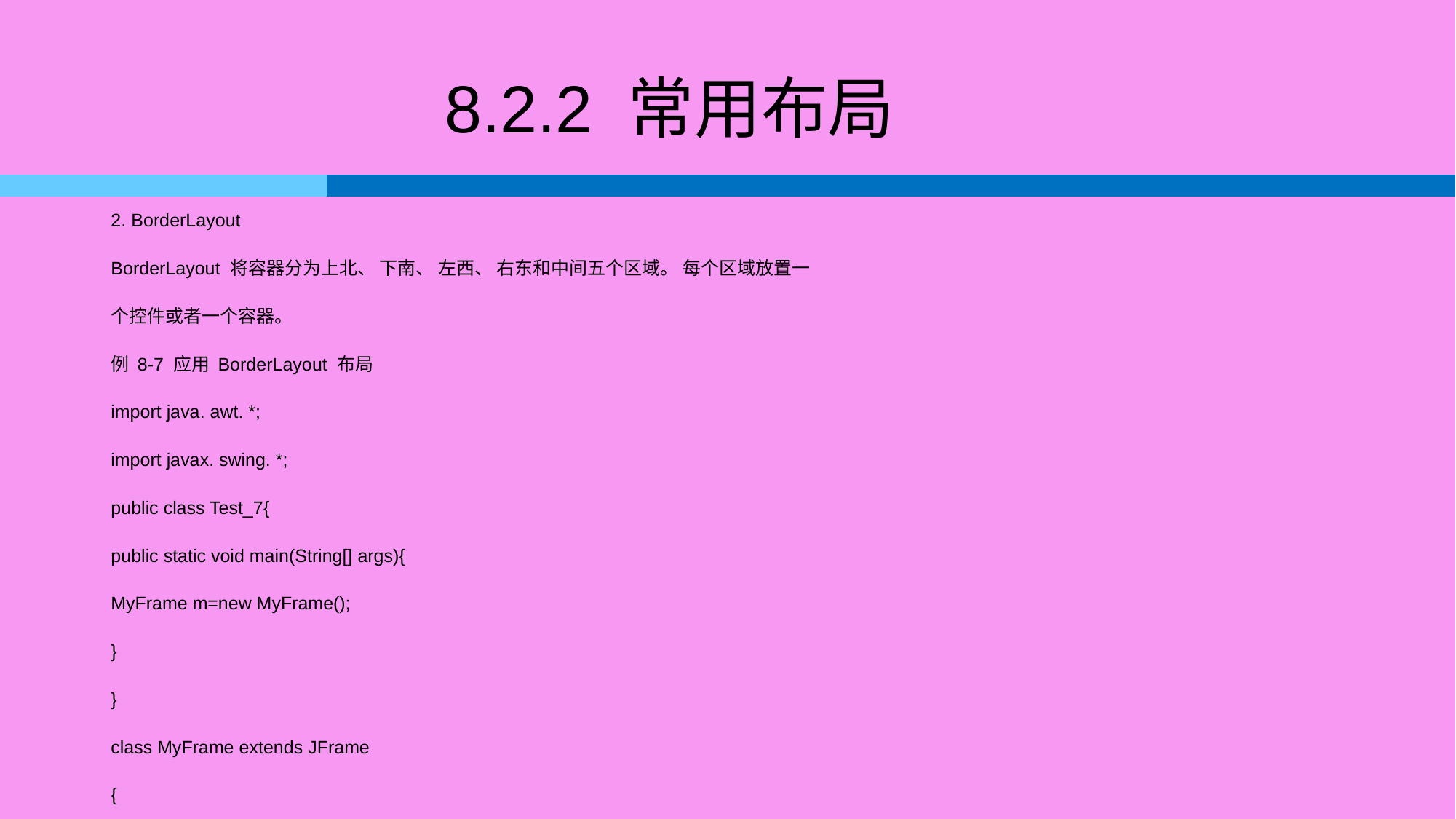

# 8.2.2 常用布局
2. BorderLayout
BorderLayout 将容器分为上北、 下南、 左西、 右东和中间五个区域。 每个区域放置一
个控件或者一个容器。
例 8-7 应用 BorderLayout 布局
import java. awt. *;
import javax. swing. *;
public class Test_7{
public static void main(String[] args){
MyFrame m=new MyFrame();
}
}
class MyFrame extends JFrame
{